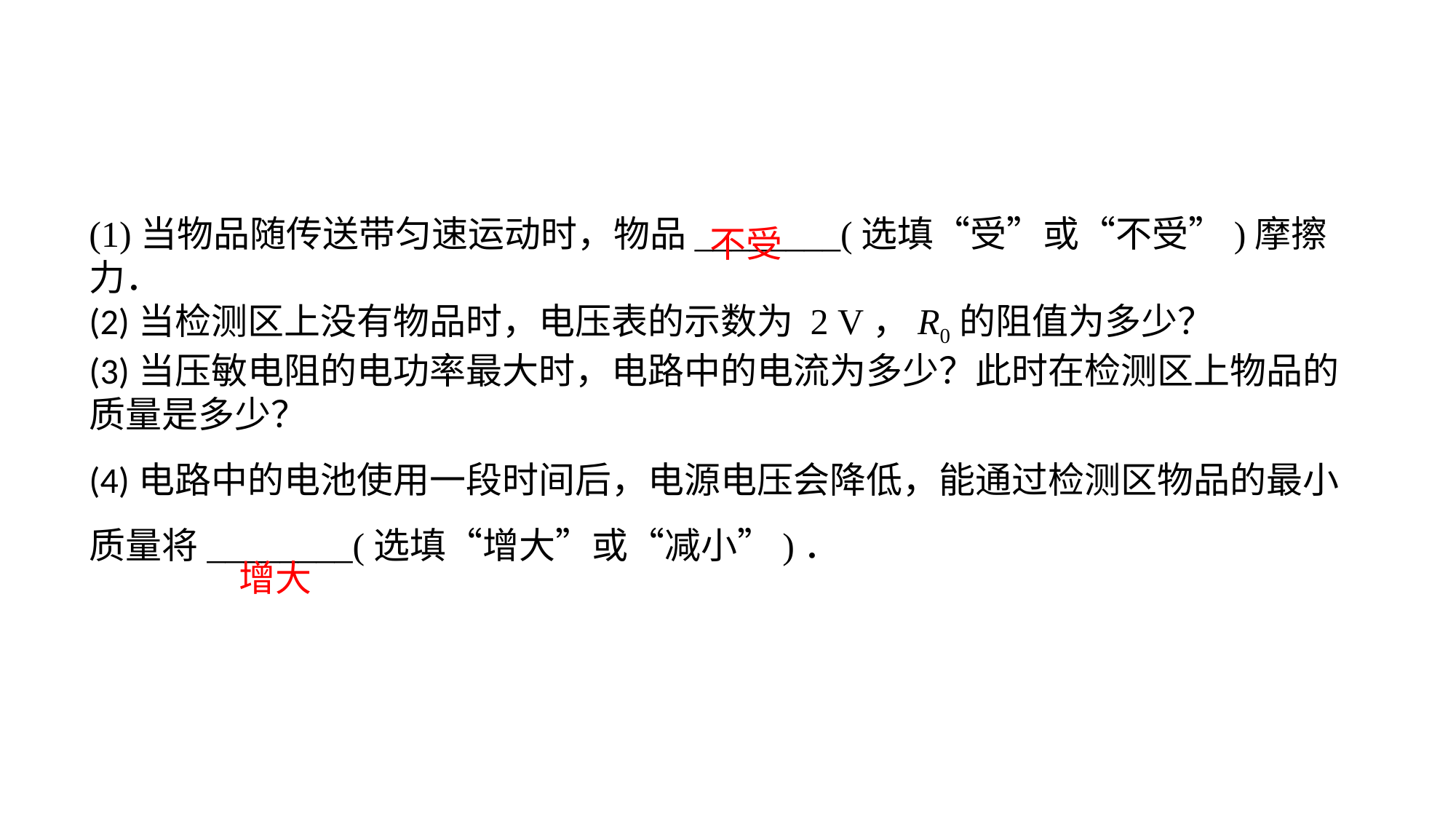

(1)当物品随传送带匀速运动时，物品________(选填“受”或“不受”)摩擦力．(2)当检测区上没有物品时，电压表的示数为 2 V，R0的阻值为多少？(3)当压敏电阻的电功率最大时，电路中的电流为多少？此时在检测区上物品的质量是多少？(4)电路中的电池使用一段时间后，电源电压会降低，能通过检测区物品的最小质量将________(选填“增大”或“减小”)．
不受
增大